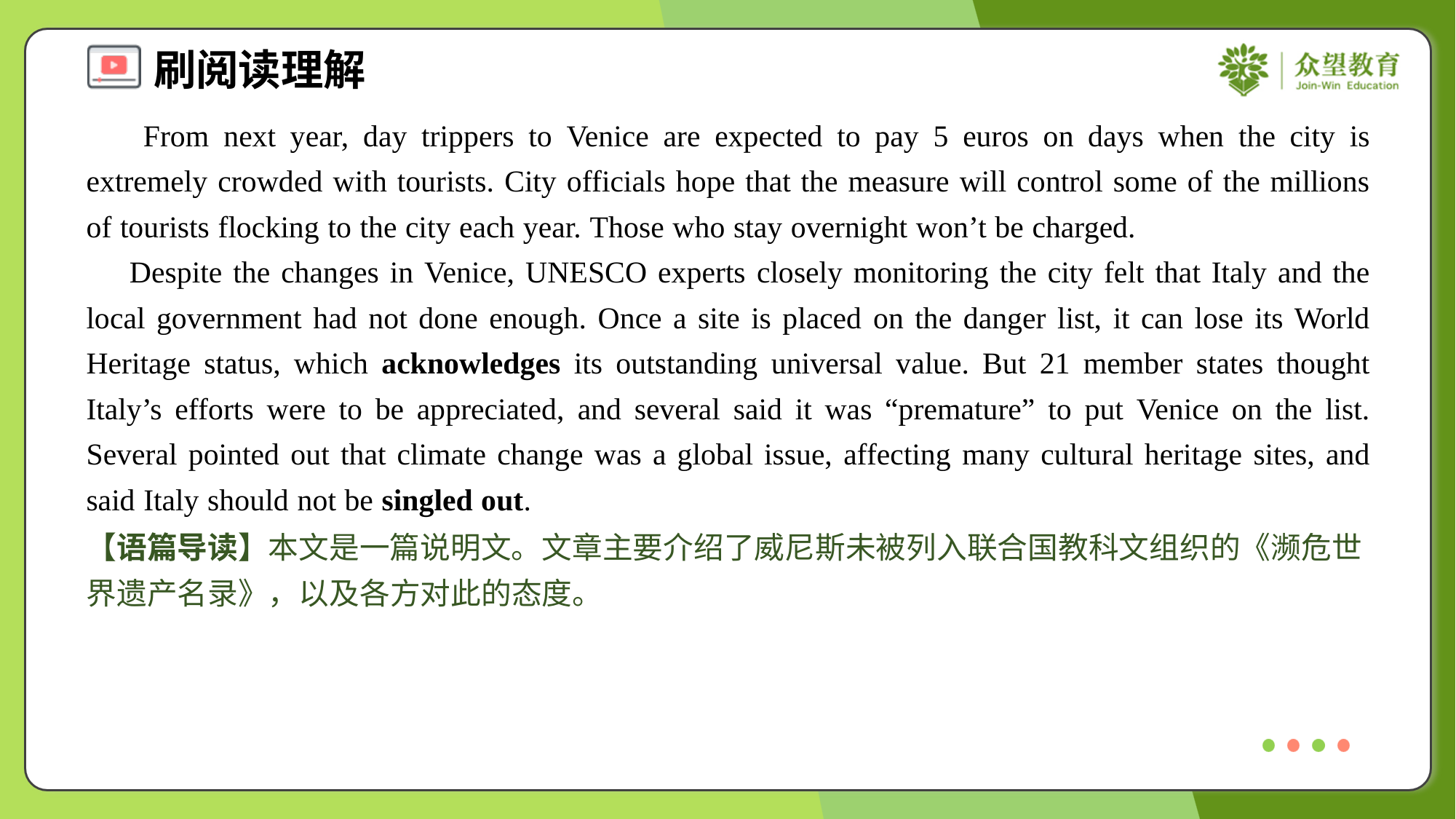

From next year, day trippers to Venice are expected to pay 5 euros on days when the city is extremely crowded with tourists. City officials hope that the measure will control some of the millions of tourists flocking to the city each year. Those who stay overnight won’t be charged.
    Despite the changes in Venice, UNESCO experts closely monitoring the city felt that Italy and the local government had not done enough. Once a site is placed on the danger list, it can lose its World Heritage status, which acknowledges its outstanding universal value. But 21 member states thought Italy’s efforts were to be appreciated, and several said it was “premature” to put Venice on the list. Several pointed out that climate change was a global issue, affecting many cultural heritage sites, and said Italy should not be singled out.
【语篇导读】本文是一篇说明文。文章主要介绍了威尼斯未被列入联合国教科文组织的《濒危世界遗产名录》，以及各方对此的态度。